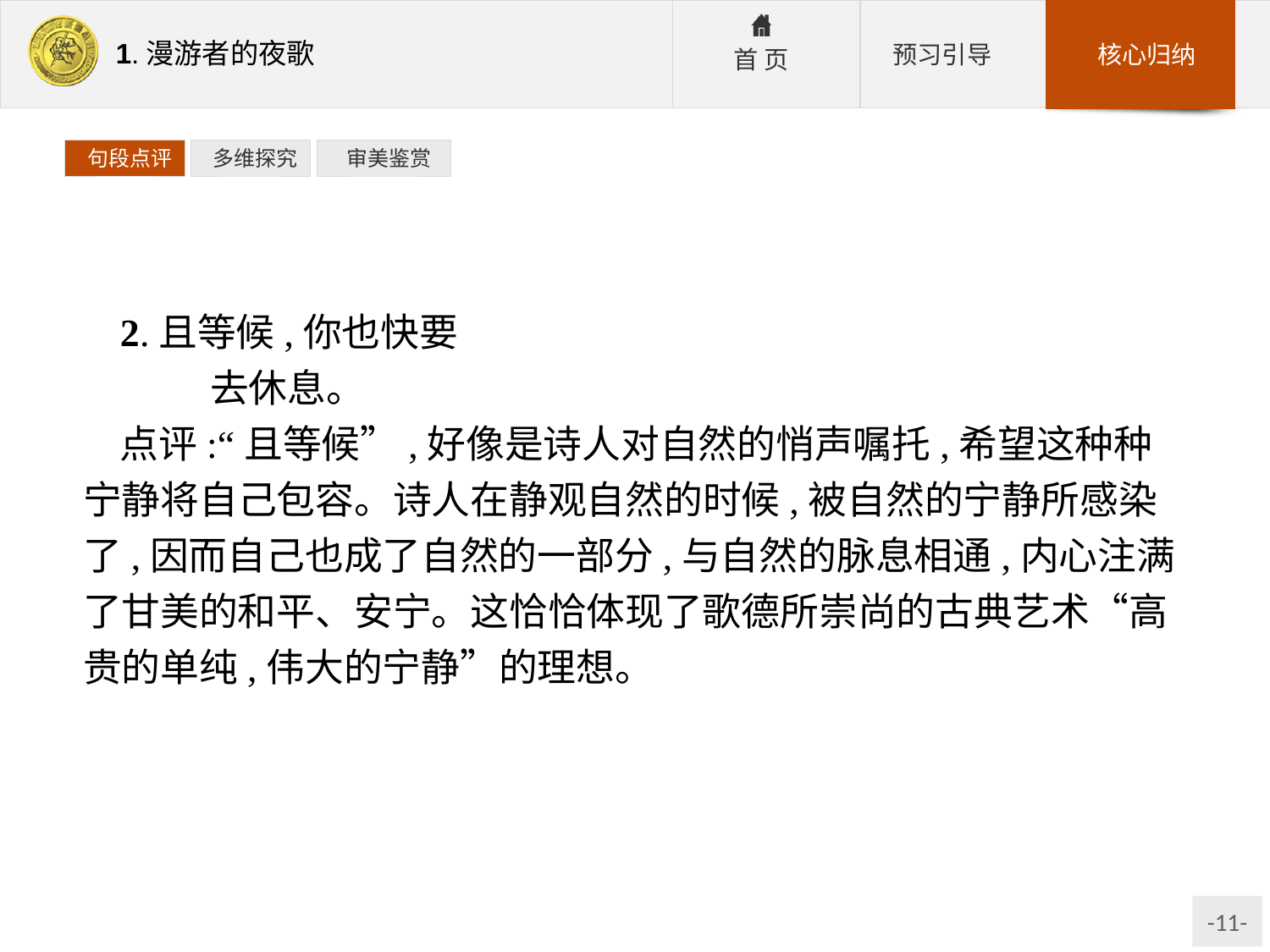

句段点评
 多维探究
 审美鉴赏
2.且等候,你也快要
	去休息。
点评:“且等候”,好像是诗人对自然的悄声嘱托,希望这种种宁静将自己包容。诗人在静观自然的时候,被自然的宁静所感染了,因而自己也成了自然的一部分,与自然的脉息相通,内心注满了甘美的和平、安宁。这恰恰体现了歌德所崇尚的古典艺术“高贵的单纯,伟大的宁静”的理想。